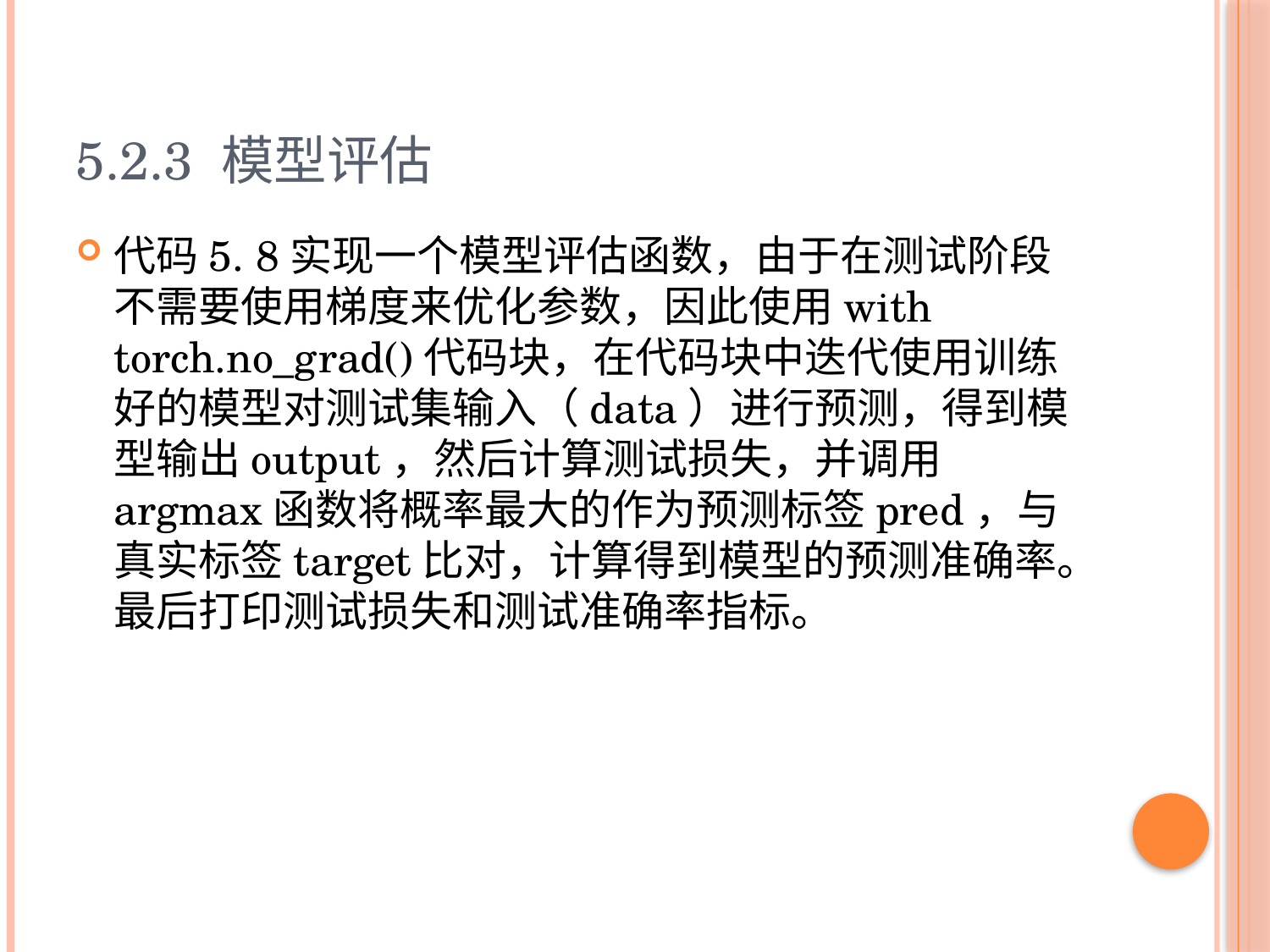

# 5.2.3 模型评估
代码5. 8实现一个模型评估函数，由于在测试阶段不需要使用梯度来优化参数，因此使用with torch.no_grad()代码块，在代码块中迭代使用训练好的模型对测试集输入（data）进行预测，得到模型输出output，然后计算测试损失，并调用argmax函数将概率最大的作为预测标签pred，与真实标签target比对，计算得到模型的预测准确率。最后打印测试损失和测试准确率指标。